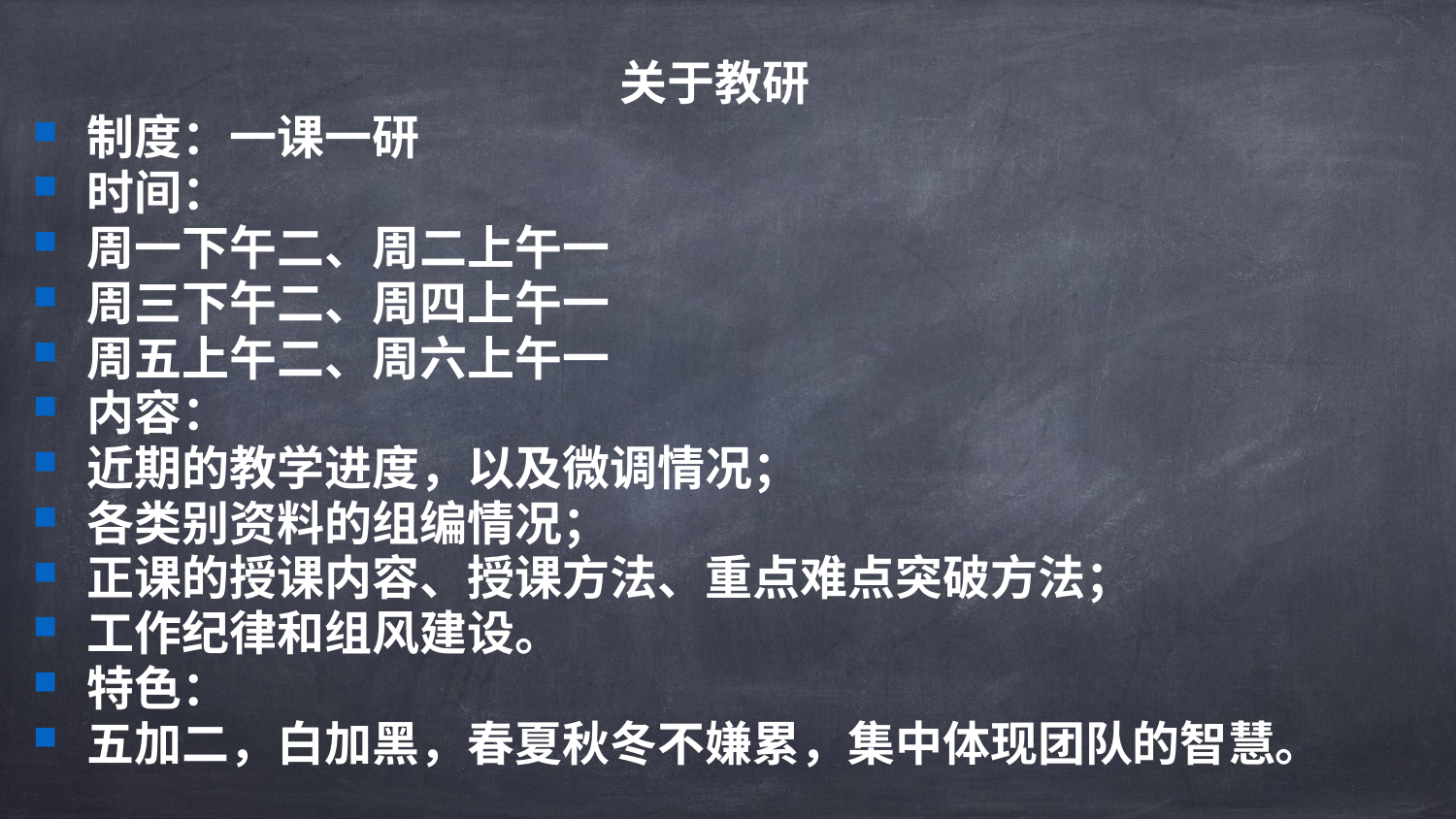

关于教研
制度：一课一研
时间：
周一下午二、周二上午一
周三下午二、周四上午一
周五上午二、周六上午一
内容：
近期的教学进度，以及微调情况；
各类别资料的组编情况；
正课的授课内容、授课方法、重点难点突破方法；
工作纪律和组风建设。
特色：
五加二，白加黑，春夏秋冬不嫌累，集中体现团队的智慧。